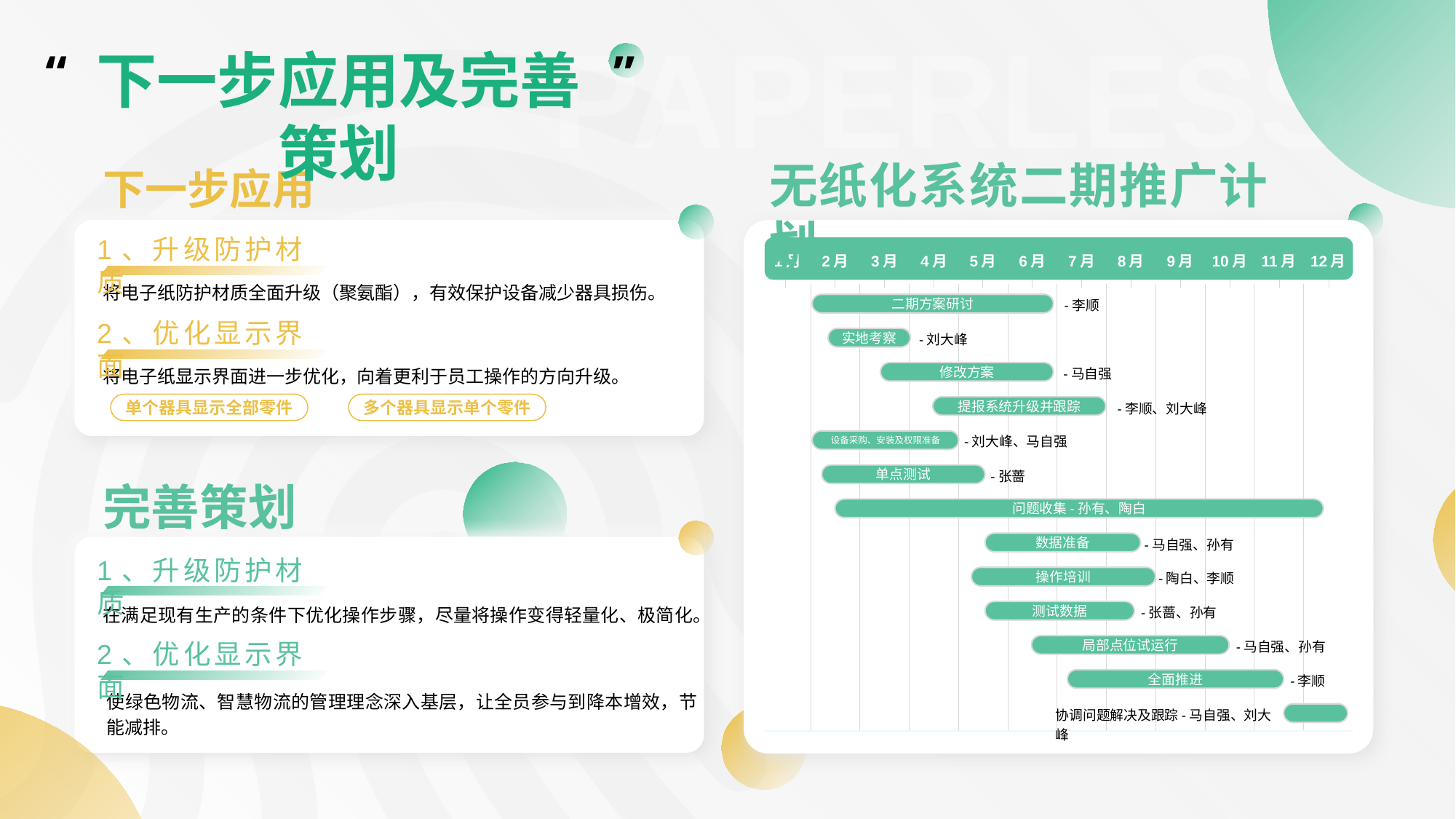

PAPERLESS
“
下一步应用及完善策划
”

无纸化系统二期推广计划
下一步应用

1、升级防护材质

| 1月 | 2月 | 3月 | 4月 | 5月 | 6月 | 7月 | 8月 | 9月 | 10月 | 11月 | 12月 |
| --- | --- | --- | --- | --- | --- | --- | --- | --- | --- | --- | --- |
|  |  |  |  |  |  |  |  |  |  |  |  |
|  |  |  |  |  |  |  |  |  |  |  |  |
|  |  |  |  |  |  |  |  |  |  |  |  |
|  |  |  |  |  |  |  |  |  |  |  |  |
|  |  |  |  |  |  |  |  |  |  |  |  |
|  |  |  |  |  |  |  |  |  |  |  |  |
|  |  |  |  |  |  |  |  |  |  |  |  |
|  |  |  |  |  |  |  |  |  |  |  |  |
|  |  |  |  |  |  |  |  |  |  |  |  |
|  |  |  |  |  |  |  |  |  |  |  |  |
|  |  |  |  |  |  |  |  |  |  |  |  |
|  |  |  |  |  |  |  |  |  |  |  |  |
|  |  |  |  |  |  |  |  |  |  |  |  |

|  |  |  |  |  |  |  |  |  |  |  |  |
| --- | --- | --- | --- | --- | --- | --- | --- | --- | --- | --- | --- |
将电子纸防护材质全面升级（聚氨酯），有效保护设备减少器具损伤。
-李顺
二期方案研讨
-刘大峰
实地考察
-马自强
修改方案
-李顺、刘大峰
提报系统升级并跟踪
-刘大峰、马自强
设备采购、安装及权限准备
-张蔷
单点测试
二期方案研讨-李顺
问题收集-孙有、陶白
-马自强、孙有
数据准备
-陶白、李顺
操作培训
-张蔷、孙有
测试数据
-马自强、孙有
局部点位试运行
-李顺
全面推进
协调问题解决及跟踪-马自强、刘大峰

2、优化显示界面

将电子纸显示界面进一步优化，向着更利于员工操作的方向升级。
单个器具显示全部零件
多个器具显示单个零件

完善策划

1、升级防护材质

在满足现有生产的条件下优化操作步骤，尽量将操作变得轻量化、极简化。
2、优化显示界面

使绿色物流、智慧物流的管理理念深入基层，让全员参与到降本增效，节能减排。

使系统向着更利于员工操作的方向升级。

设备设施耗材成本